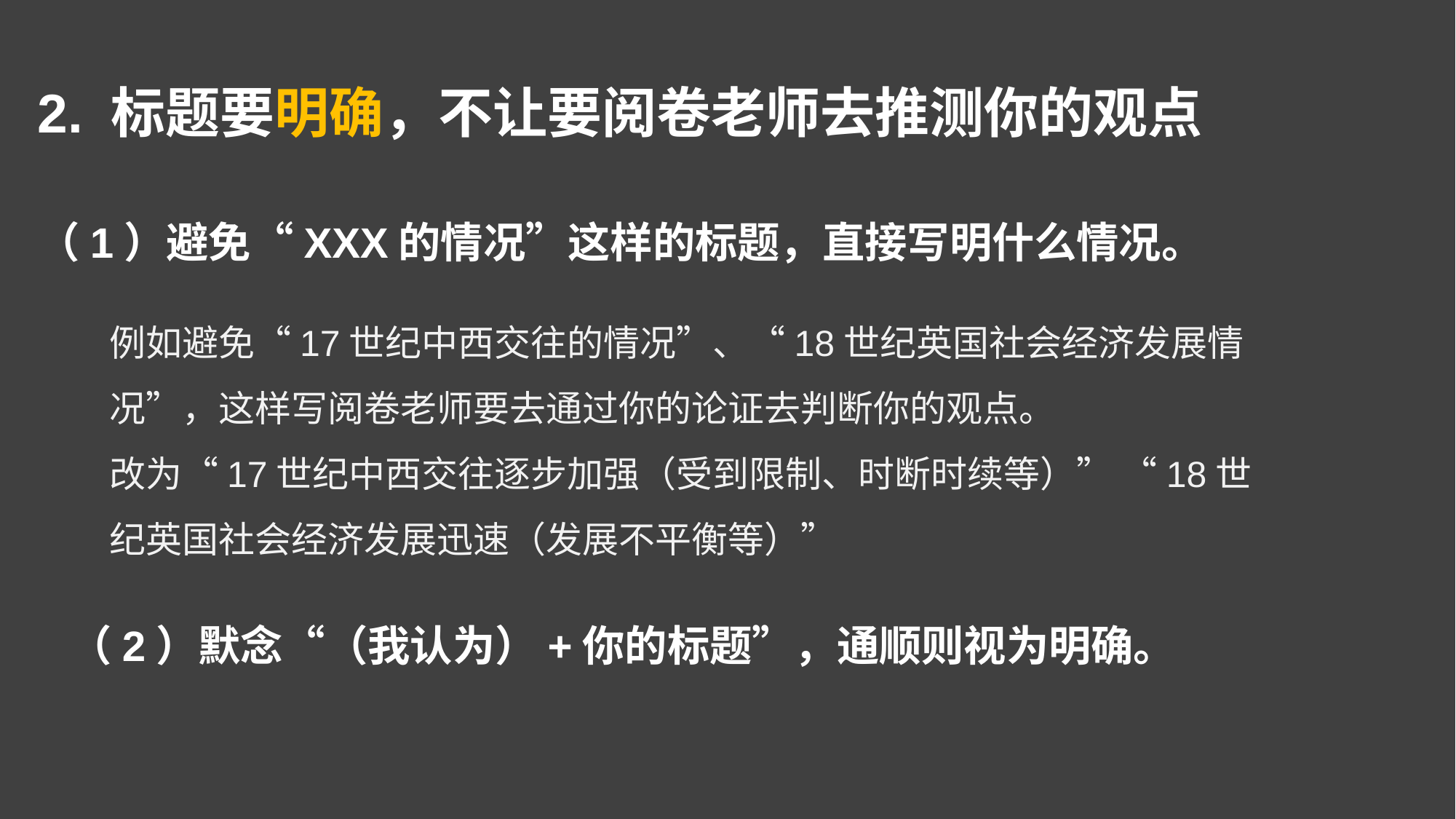

2. 标题要明确，不让要阅卷老师去推测你的观点
（1）避免“XXX的情况”这样的标题，直接写明什么情况。
例如避免“17世纪中西交往的情况”、“18世纪英国社会经济发展情况”，这样写阅卷老师要去通过你的论证去判断你的观点。
改为“17世纪中西交往逐步加强（受到限制、时断时续等）” “18世纪英国社会经济发展迅速（发展不平衡等）”
（2）默念“（我认为）+你的标题”，通顺则视为明确。